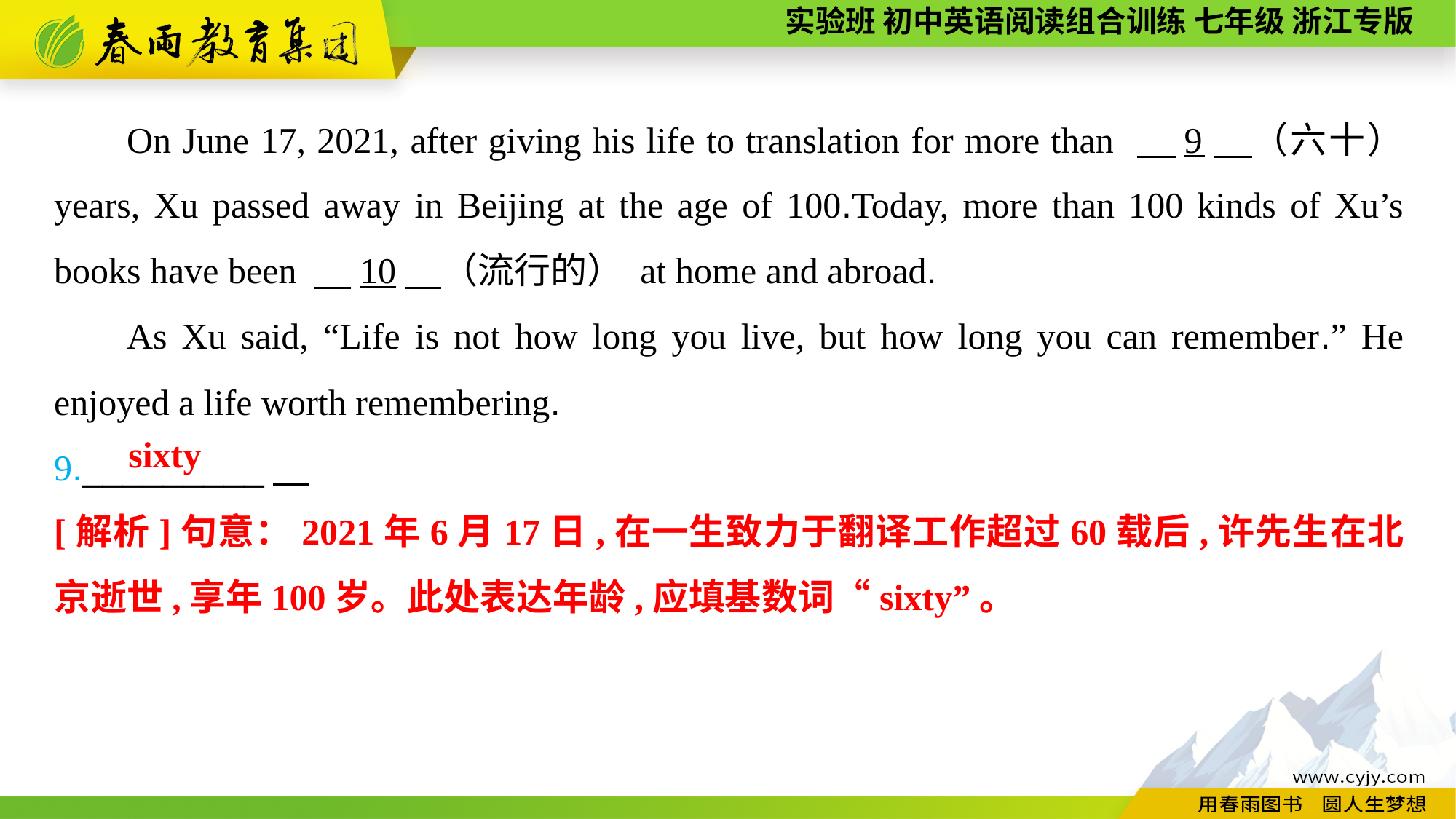

On June 17, 2021, after giving his life to translation for more than 　9　（六十） years, Xu passed away in Beijing at the age of 100.Today, more than 100 kinds of Xu’s books have been 　10　（流行的） at home and abroad.
As Xu said, “Life is not how long you live, but how long you can remember.” He enjoyed a life worth remembering.
9._________
sixty
[解析]句意：2021年6月17日,在一生致力于翻译工作超过60载后,许先生在北京逝世,享年100岁。此处表达年龄,应填基数词“sixty”。